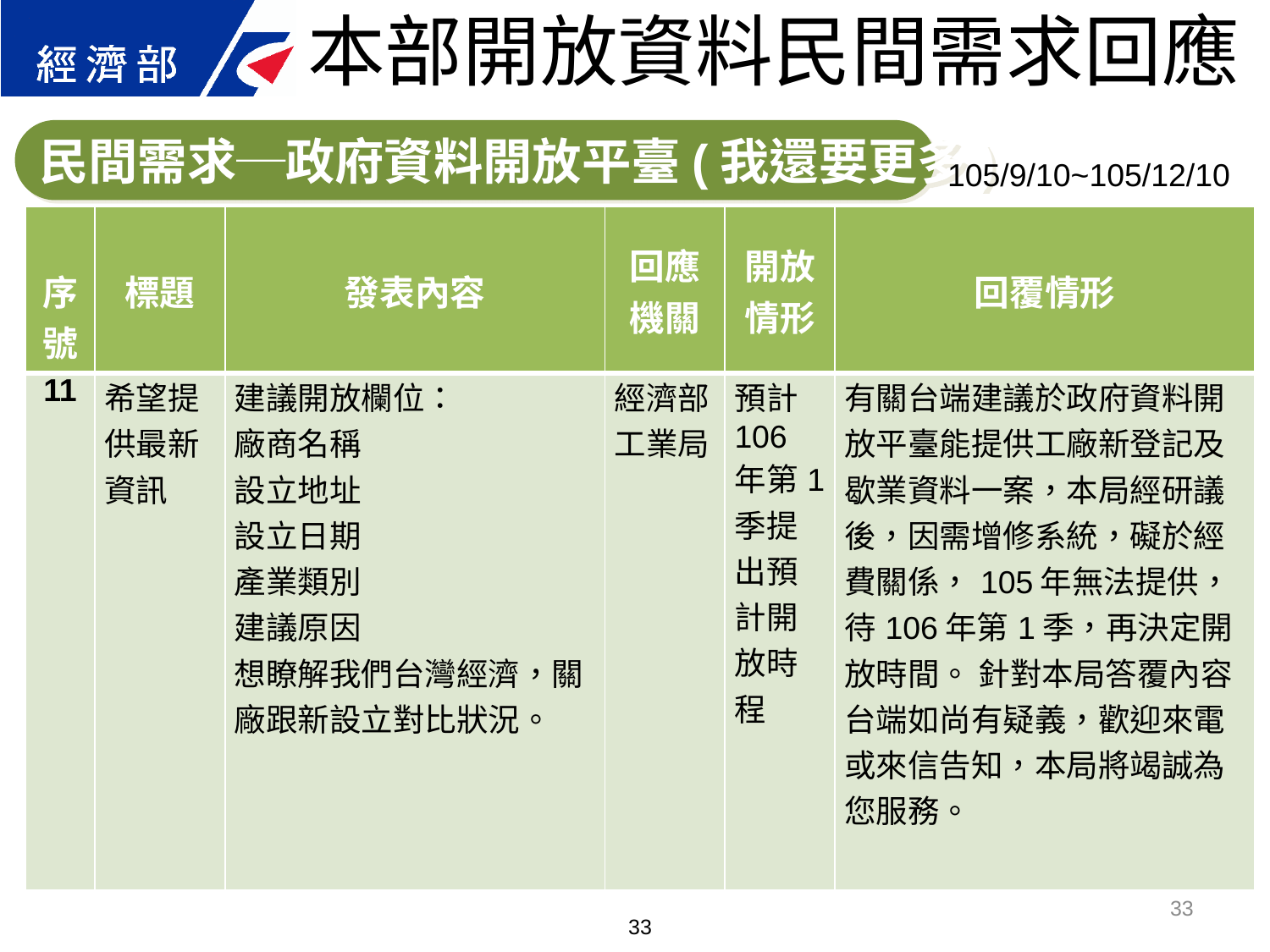

本部開放資料民間需求回應
民間需求─政府資料開放平臺(我還要更多)
105/9/10~105/12/10
| 序號 | 標題 | 發表內容 | 回應 機關 | 開放 情形 | 回覆情形 |
| --- | --- | --- | --- | --- | --- |
| 11 | 希望提供最新資訊 | 建議開放欄位： 廠商名稱 設立地址 設立日期 產業類別 建議原因 想瞭解我們台灣經濟，關廠跟新設立對比狀況。 | 經濟部工業局 | 預計106年第1季提出預計開放時程 | 有關台端建議於政府資料開放平臺能提供工廠新登記及歇業資料一案，本局經研議後，因需增修系統，礙於經費關係，105年無法提供， 待106年第1季，再決定開放時間。 針對本局答覆內容台端如尚有疑義，歡迎來電或來信告知，本局將竭誠為您服務。 |
33
33